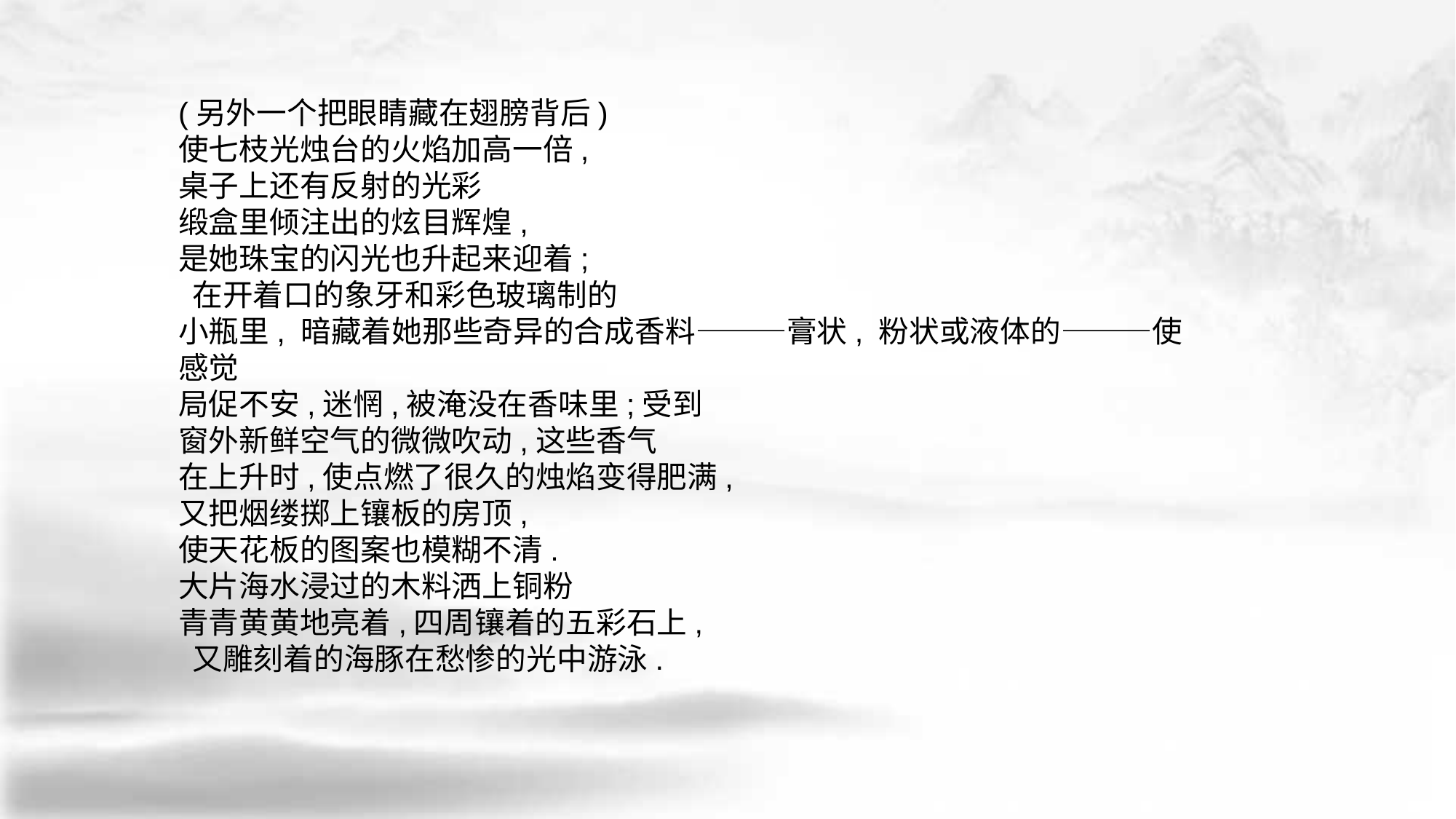

(另外一个把眼睛藏在翅膀背后)
使七枝光烛台的火焰加高一倍,
桌子上还有反射的光彩
缎盒里倾注出的炫目辉煌,
是她珠宝的闪光也升起来迎着;
 在开着口的象牙和彩色玻璃制的
小瓶里, 暗藏着她那些奇异的合成香料———膏状, 粉状或液体的———使感觉
局促不安,迷惘,被淹没在香味里;受到
窗外新鲜空气的微微吹动,这些香气
在上升时,使点燃了很久的烛焰变得肥满,
又把烟缕掷上镶板的房顶,
使天花板的图案也模糊不清.
大片海水浸过的木料洒上铜粉
青青黄黄地亮着,四周镶着的五彩石上,
 又雕刻着的海豚在愁惨的光中游泳.